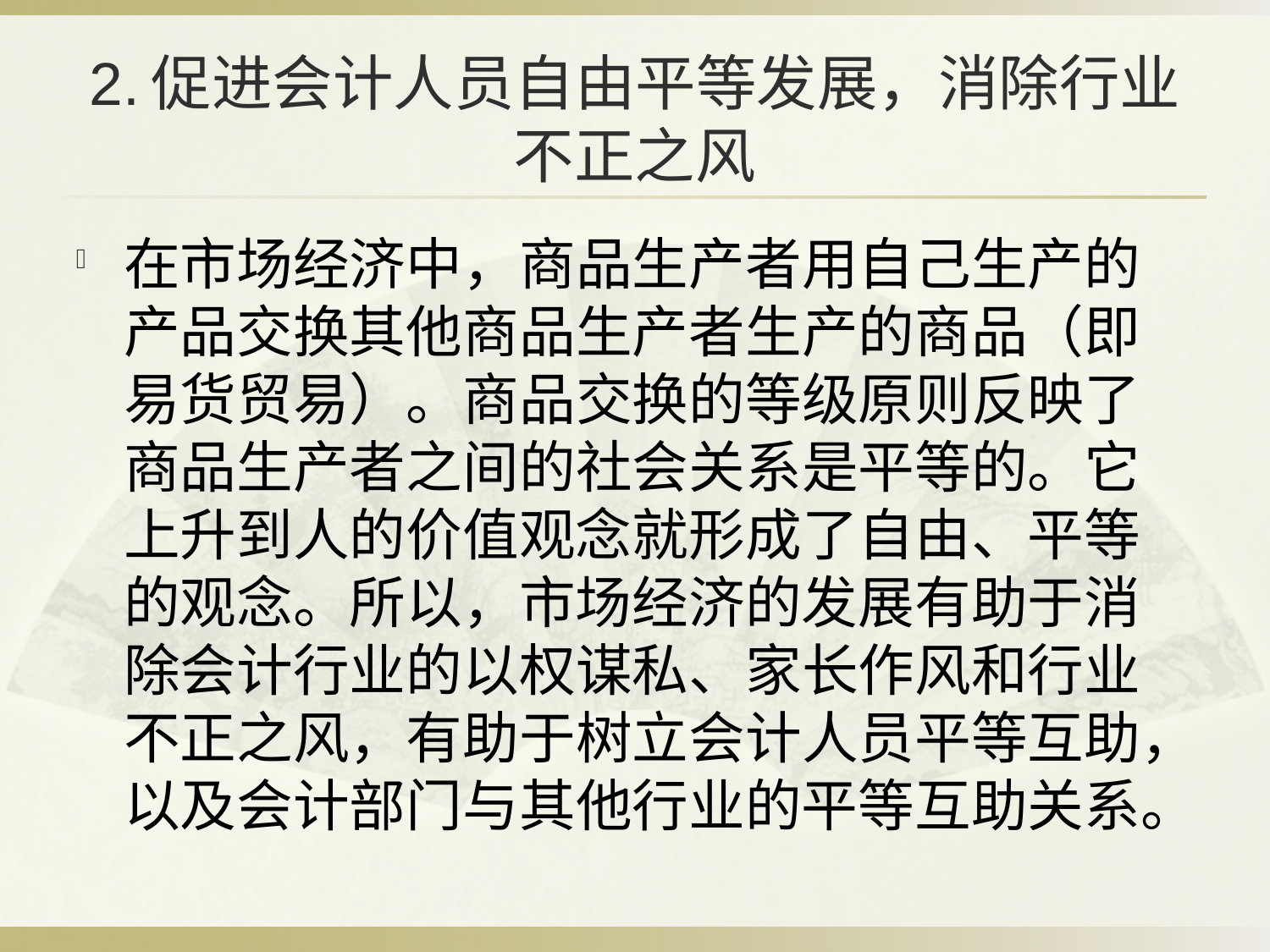

# 2.促进会计人员自由平等发展，消除行业不正之风
在市场经济中，商品生产者用自己生产的产品交换其他商品生产者生产的商品（即易货贸易）。商品交换的等级原则反映了商品生产者之间的社会关系是平等的。它上升到人的价值观念就形成了自由、平等的观念。所以，市场经济的发展有助于消除会计行业的以权谋私、家长作风和行业不正之风，有助于树立会计人员平等互助，以及会计部门与其他行业的平等互助关系。